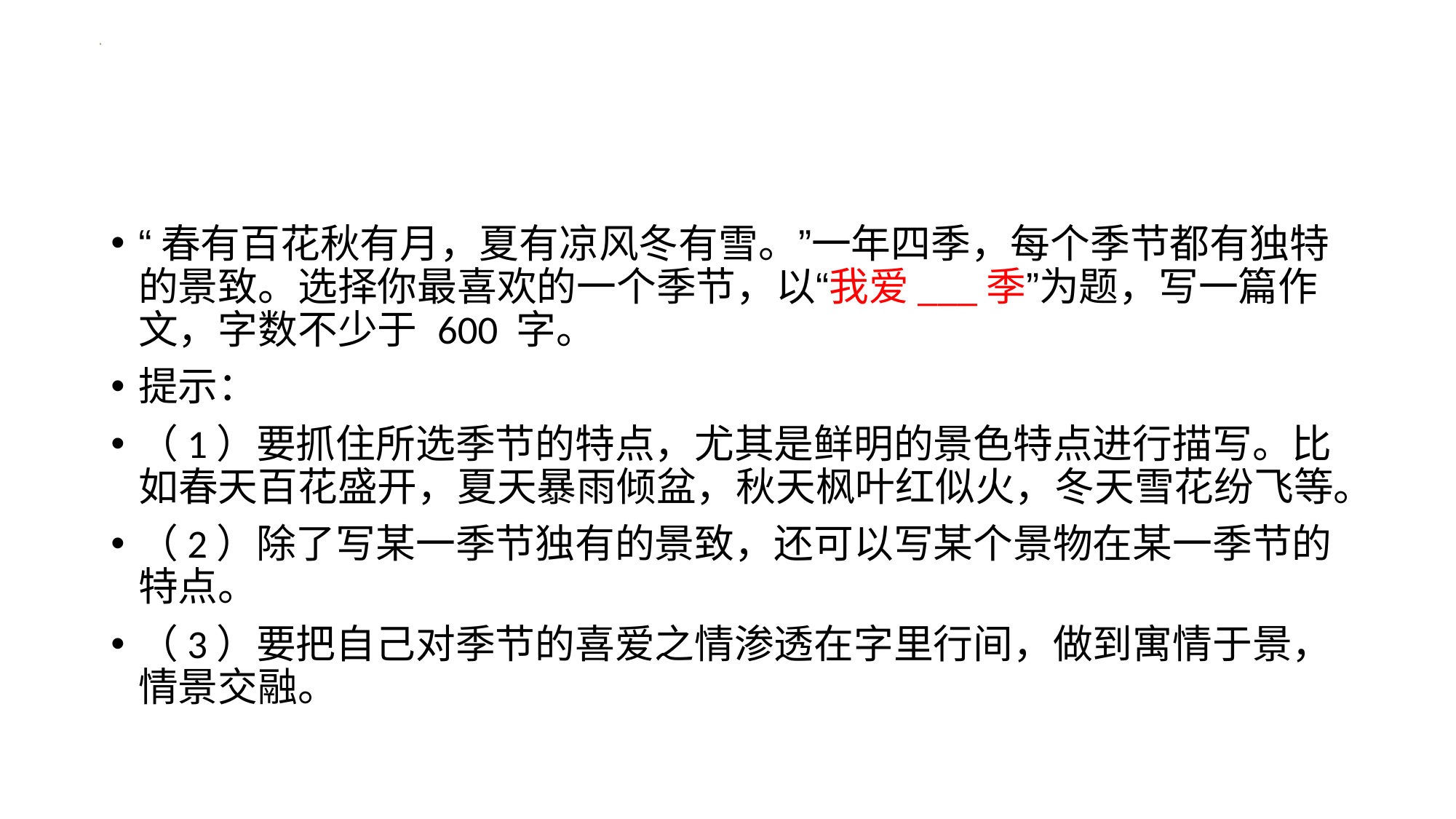

#
“春有百花秋有月，夏有凉风冬有雪。”一年四季，每个季节都有独特的景致。选择你最喜欢的一个季节，以“我爱___季”为题，写一篇作文，字数不少于 600 字。
提示：
（1）要抓住所选季节的特点，尤其是鲜明的景色特点进行描写。比如春天百花盛开，夏天暴雨倾盆，秋天枫叶红似火，冬天雪花纷飞等。
（2）除了写某一季节独有的景致，还可以写某个景物在某一季节的特点。
（3）要把自己对季节的喜爱之情渗透在字里行间，做到寓情于景，情景交融。